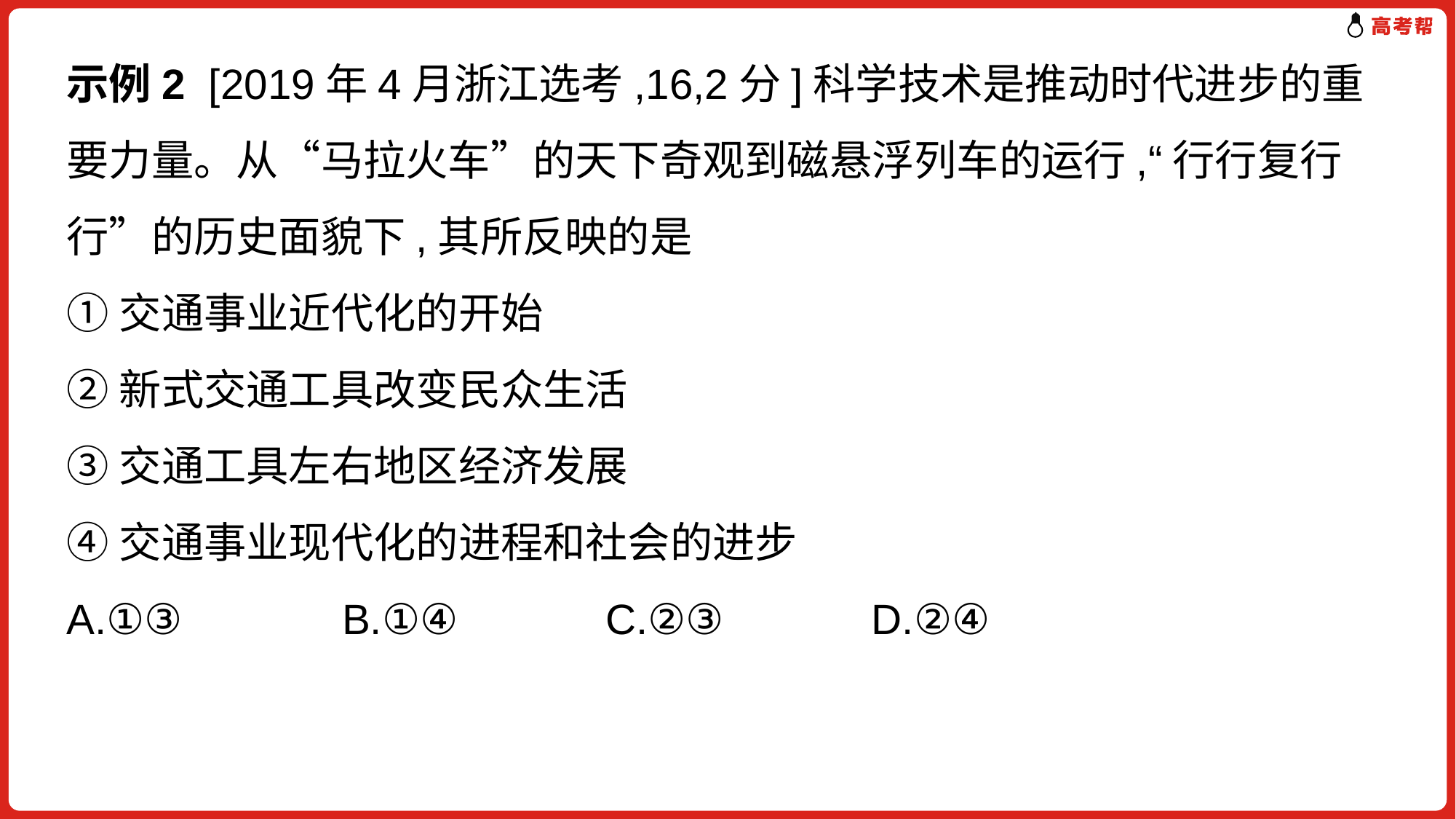

示例2  [2019年4月浙江选考,16,2分]科学技术是推动时代进步的重要力量。从“马拉火车”的天下奇观到磁悬浮列车的运行,“行行复行行”的历史面貌下,其所反映的是
①交通事业近代化的开始
②新式交通工具改变民众生活
③交通工具左右地区经济发展
④交通事业现代化的进程和社会的进步
A.①③ 　　　B.①④　　　C.②③　　　D.②④